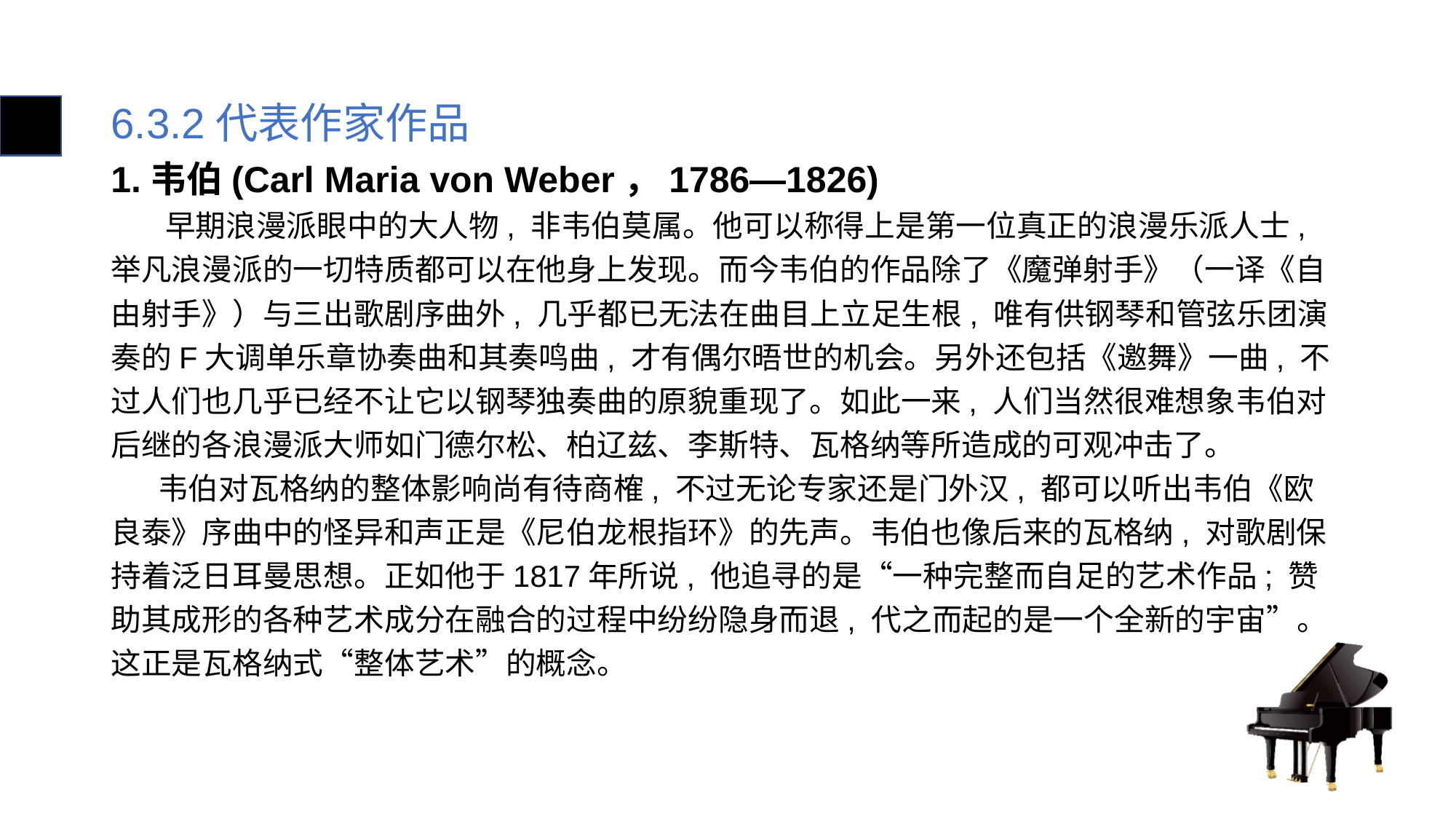

# 6.3.2代表作家作品
1.韦伯(Carl Maria von Weber，1786—1826)
       早期浪漫派眼中的大人物, 非韦伯莫属。他可以称得上是第一位真正的浪漫乐派人士, 举凡浪漫派的一切特质都可以在他身上发现。而今韦伯的作品除了《魔弹射手》（一译《自由射手》）与三出歌剧序曲外, 几乎都已无法在曲目上立足生根, 唯有供钢琴和管弦乐团演奏的F大调单乐章协奏曲和其奏鸣曲, 才有偶尔晤世的机会。另外还包括《邀舞》一曲, 不过人们也几乎已经不让它以钢琴独奏曲的原貌重现了。如此一来, 人们当然很难想象韦伯对后继的各浪漫派大师如门德尔松、柏辽兹、李斯特、瓦格纳等所造成的可观冲击了。
       韦伯对瓦格纳的整体影响尚有待商榷, 不过无论专家还是门外汉, 都可以听出韦伯《欧良泰》序曲中的怪异和声正是《尼伯龙根指环》的先声。韦伯也像后来的瓦格纳, 对歌剧保持着泛日耳曼思想。正如他于1817年所说, 他追寻的是“一种完整而自足的艺术作品; 赞助其成形的各种艺术成分在融合的过程中纷纷隐身而退, 代之而起的是一个全新的宇宙”。这正是瓦格纳式“整体艺术”的概念。